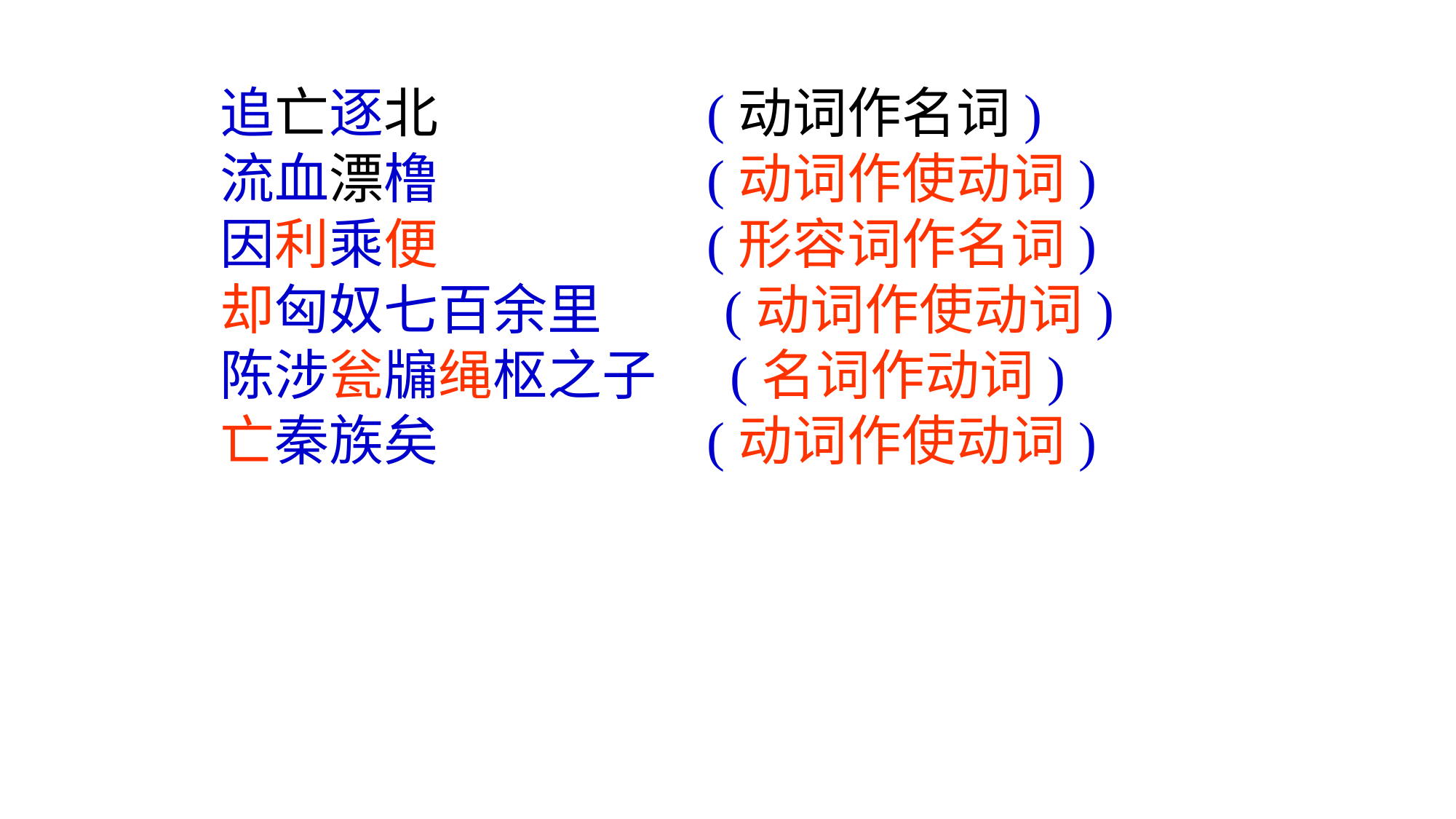

追亡逐北                     (动词作名词)
流血漂橹                     (动词作使动词)
因利乘便                     (形容词作名词)
却匈奴七百余里         (动词作使动词)
陈涉瓮牖绳枢之子     (名词作动词)
亡秦族矣                     (动词作使动词)